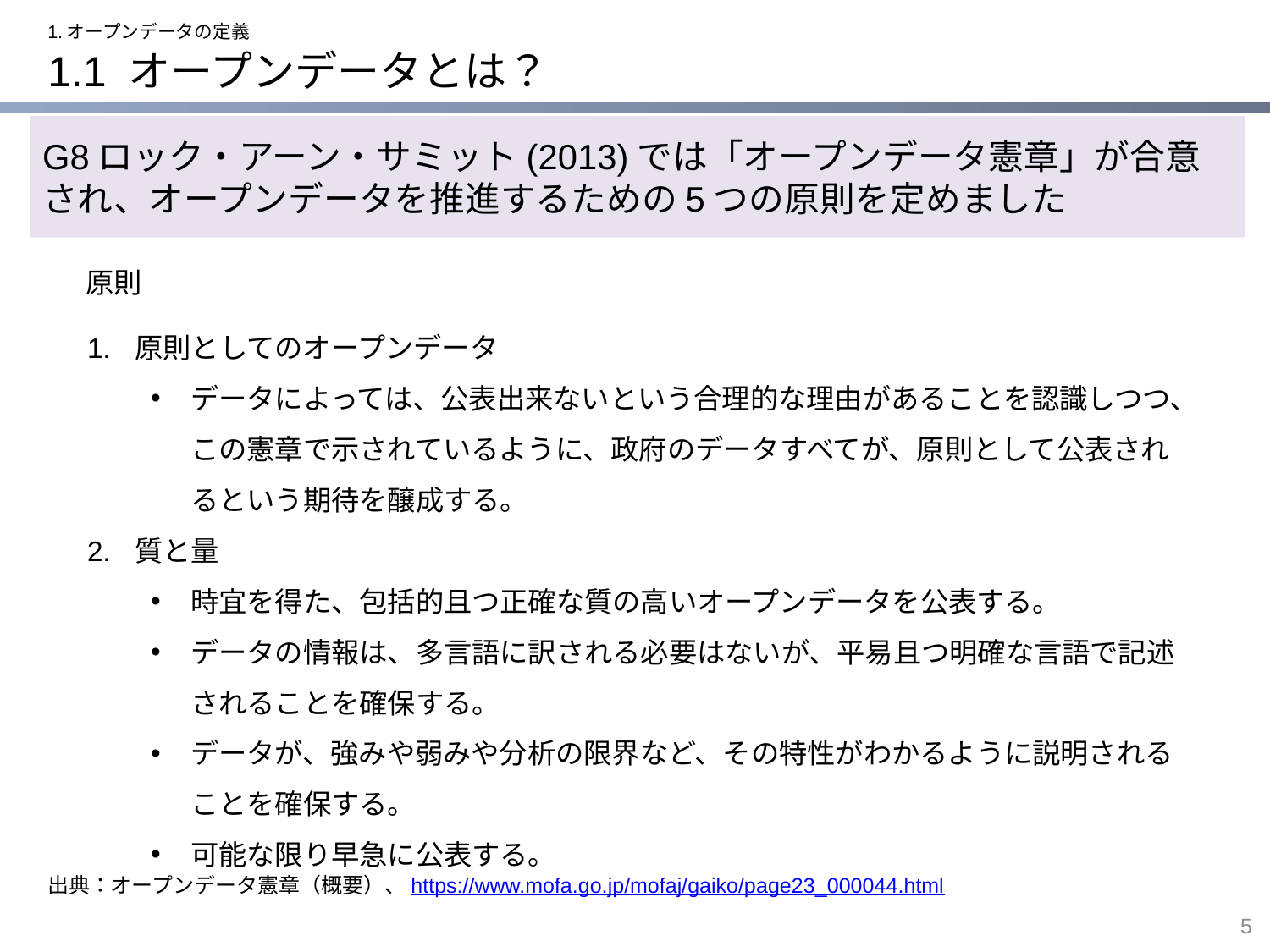

1.オープンデータの定義
# 1.1 オープンデータとは？
G8ロック・アーン・サミット(2013)では「オープンデータ憲章」が合意され、オープンデータを推進するための5つの原則を定めました
原則
原則としてのオープンデータ
データによっては、公表出来ないという合理的な理由があることを認識しつつ、この憲章で示されているように、政府のデータすべてが、原則として公表されるという期待を醸成する。
質と量
時宜を得た、包括的且つ正確な質の高いオープンデータを公表する。
データの情報は、多言語に訳される必要はないが、平易且つ明確な言語で記述されることを確保する。
データが、強みや弱みや分析の限界など、その特性がわかるように説明されることを確保する。
可能な限り早急に公表する。
出典：オープンデータ憲章（概要）、https://www.mofa.go.jp/mofaj/gaiko/page23_000044.html
5